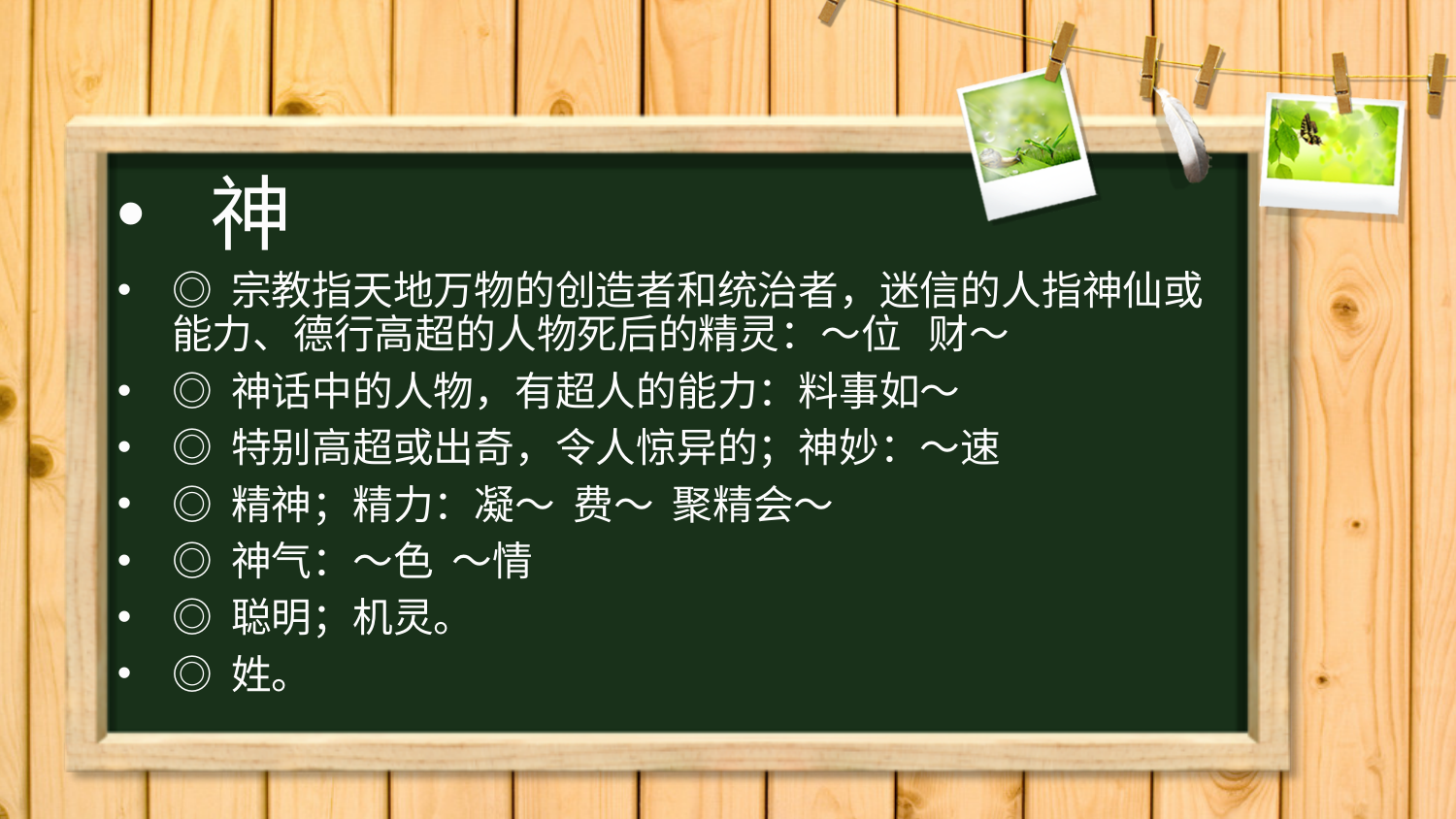

神
◎ 宗教指天地万物的创造者和统治者，迷信的人指神仙或能力、德行高超的人物死后的精灵：～位   财～
◎ 神话中的人物，有超人的能力：料事如～
◎ 特别高超或出奇，令人惊异的；神妙：～速
◎ 精神；精力：凝～  费～  聚精会～
◎ 神气：～色  ～情
◎ 聪明；机灵。
◎ 姓。